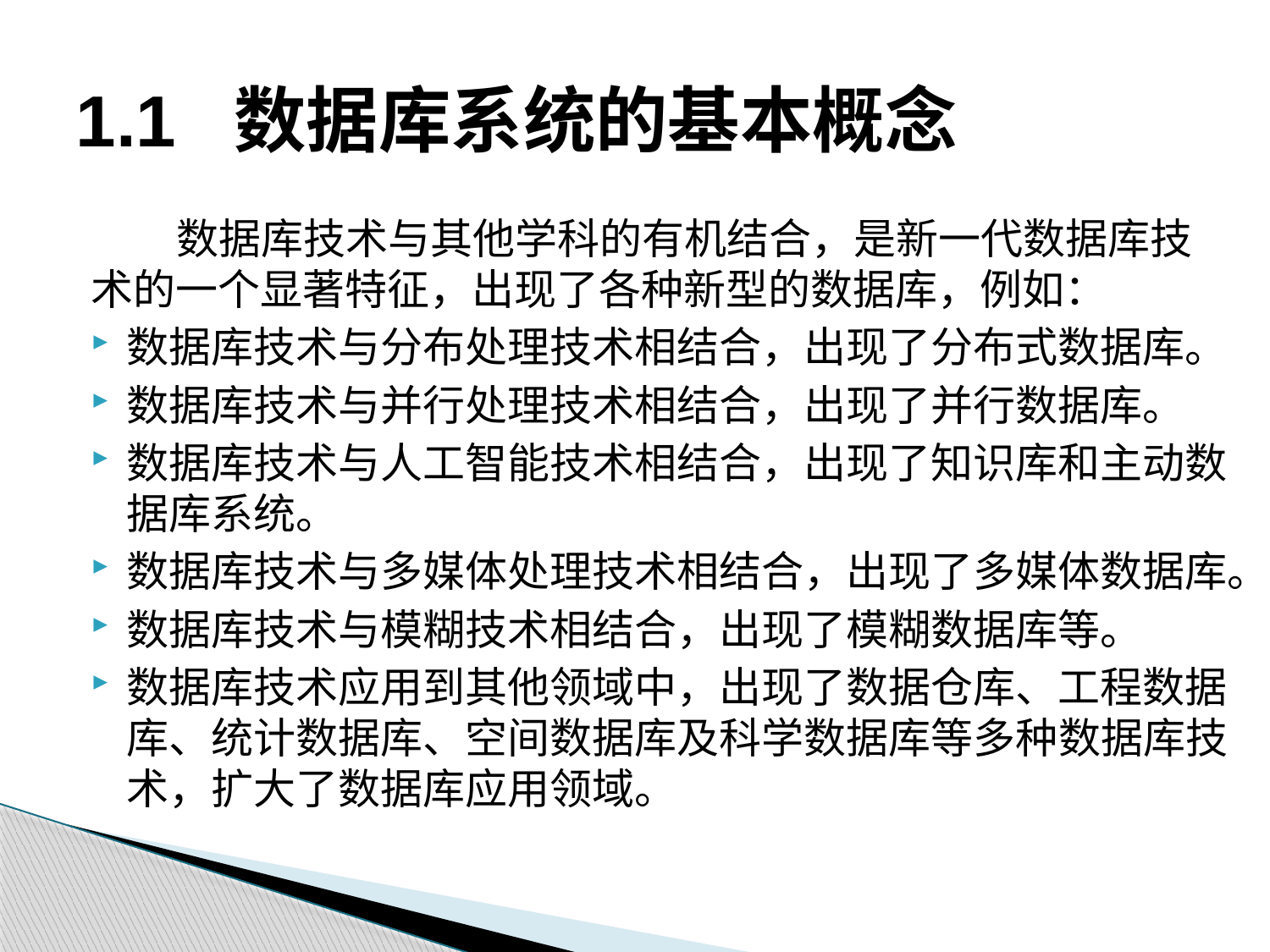

# 1.1  数据库系统的基本概念
数据库技术与其他学科的有机结合，是新一代数据库技术的一个显著特征，出现了各种新型的数据库，例如：
数据库技术与分布处理技术相结合，出现了分布式数据库。
数据库技术与并行处理技术相结合，出现了并行数据库。
数据库技术与人工智能技术相结合，出现了知识库和主动数据库系统。
数据库技术与多媒体处理技术相结合，出现了多媒体数据库。
数据库技术与模糊技术相结合，出现了模糊数据库等。
数据库技术应用到其他领域中，出现了数据仓库、工程数据库、统计数据库、空间数据库及科学数据库等多种数据库技术，扩大了数据库应用领域。